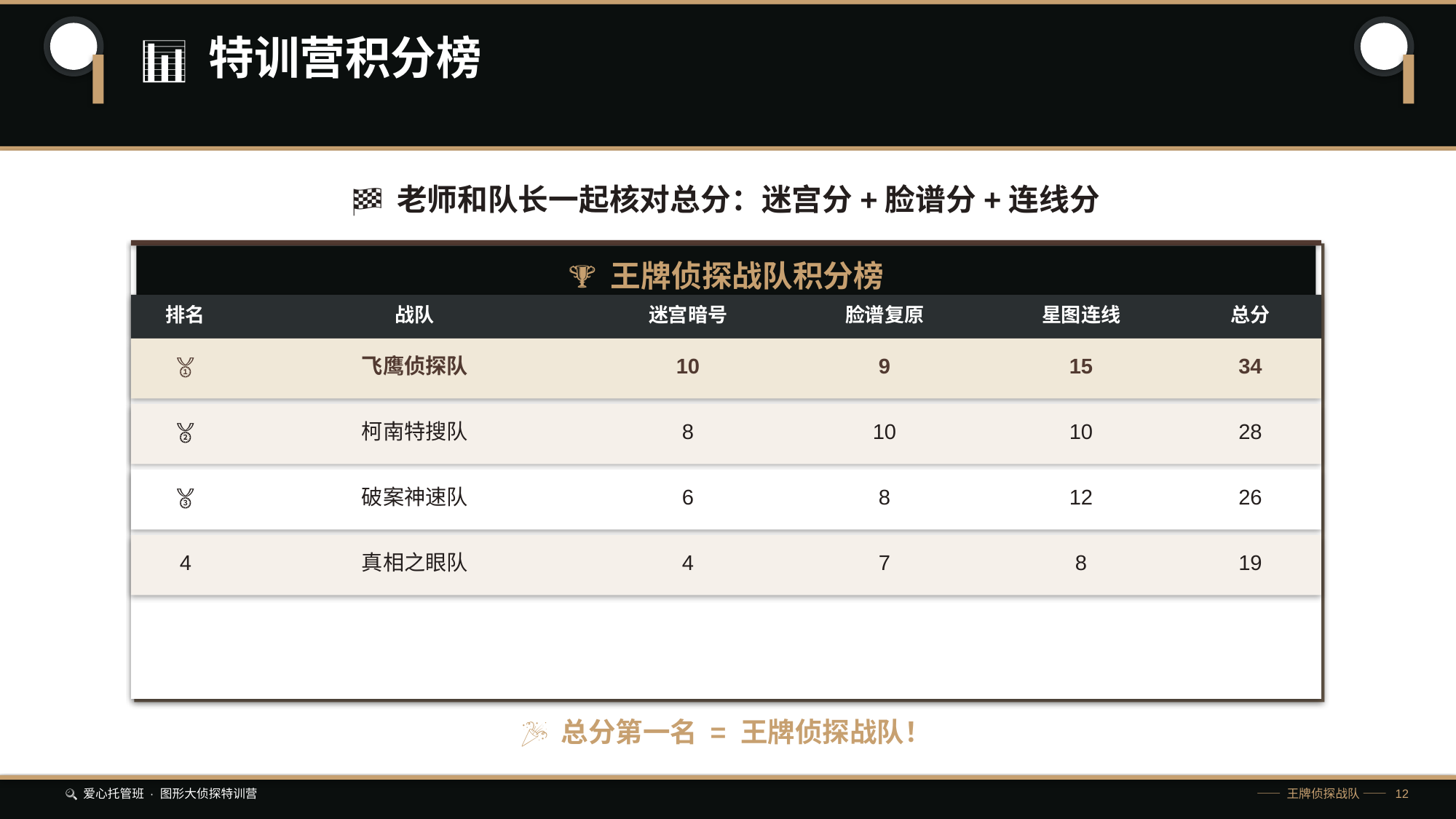

📊 特训营积分榜

🏁 老师和队长一起核对总分：迷宫分+脸谱分+连线分

🏆 王牌侦探战队积分榜

排名
战队
迷宫暗号
脸谱复原
星图连线
总分

🥇
飞鹰侦探队
10
9
15
34

🥈
柯南特搜队
8
10
10
28

🥉
破案神速队
6
8
12
26

4
真相之眼队
4
7
8
19
🎉 总分第一名 = 王牌侦探战队！

🔍 爱心托管班 · 图形大侦探特训营
—— 王牌侦探战队 ——  12